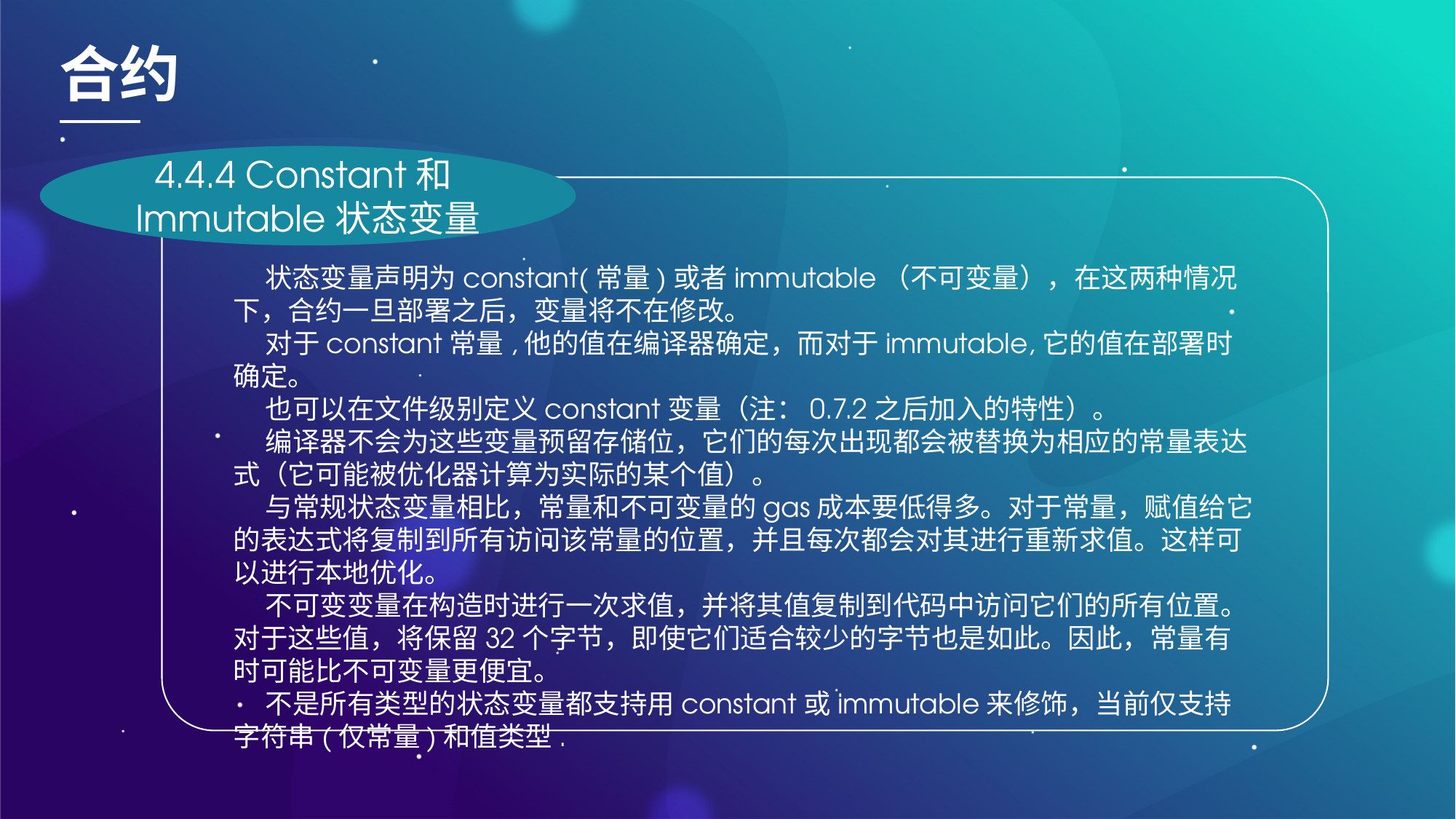

合约
4.4.4 Constant和Immutable状态变量

状态变量声明为constant(常量)或者immutable（不可变量），在这两种情况下，合约一旦部署之后，变量将不在修改。
对于constant常量,他的值在编译器确定，而对于immutable,它的值在部署时确定。
也可以在文件级别定义constant变量（注：0.7.2之后加入的特性）。
编译器不会为这些变量预留存储位，它们的每次出现都会被替换为相应的常量表达式（它可能被优化器计算为实际的某个值）。
与常规状态变量相比，常量和不可变量的gas成本要低得多。对于常量，赋值给它的表达式将复制到所有访问该常量的位置，并且每次都会对其进行重新求值。这样可以进行本地优化。
不可变变量在构造时进行一次求值，并将其值复制到代码中访问它们的所有位置。对于这些值，将保留32个字节，即使它们适合较少的字节也是如此。因此，常量有时可能比不可变量更便宜。
不是所有类型的状态变量都支持用constant或immutable来修饰，当前仅支持字符串(仅常量)和值类型.